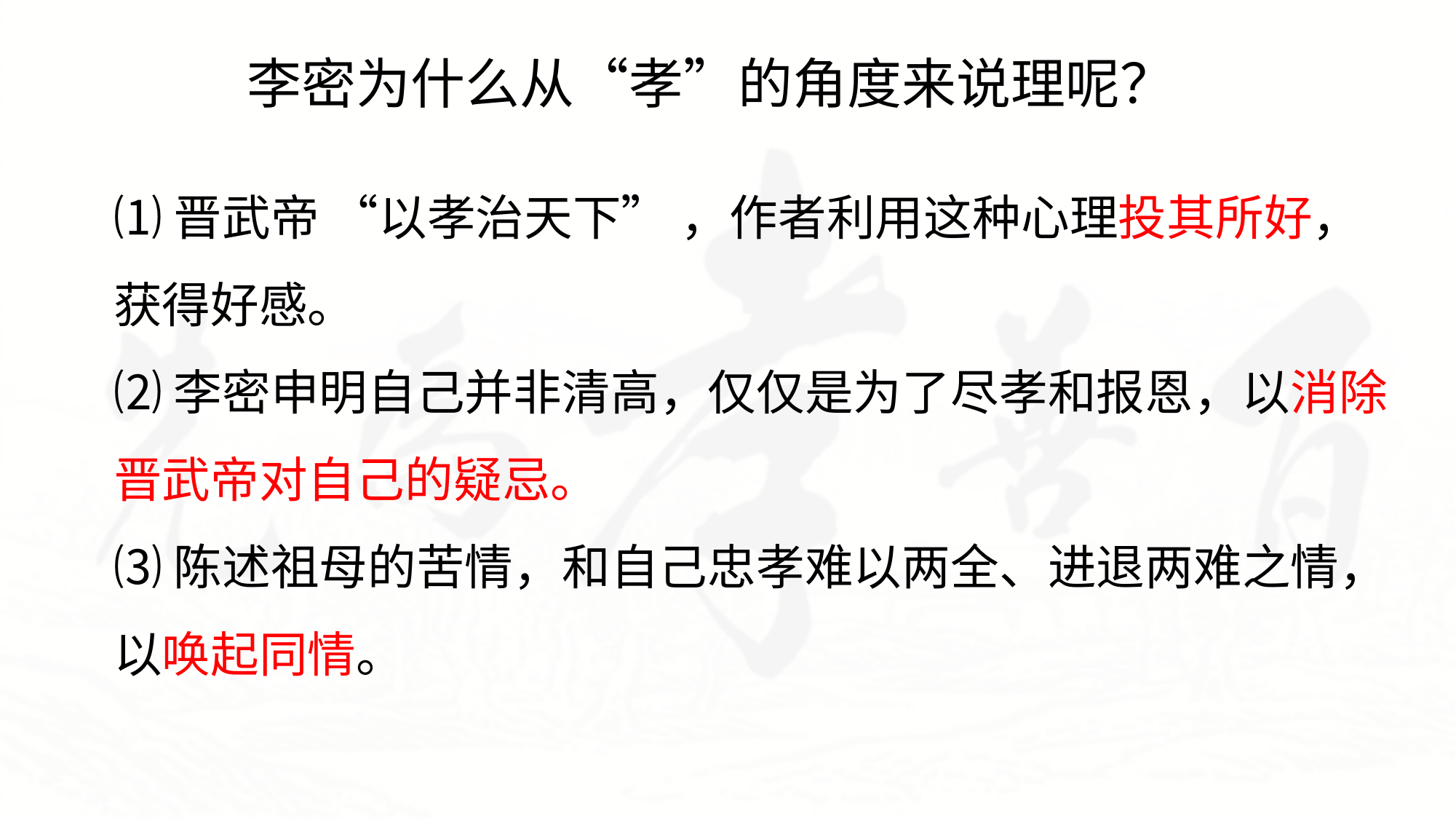

李密为什么从“孝”的角度来说理呢？
⑴晋武帝 “以孝治天下” ，作者利用这种心理投其所好，获得好感。
⑵李密申明自己并非清高，仅仅是为了尽孝和报恩，以消除晋武帝对自己的疑忌。
⑶陈述祖母的苦情，和自己忠孝难以两全、进退两难之情，以唤起同情。